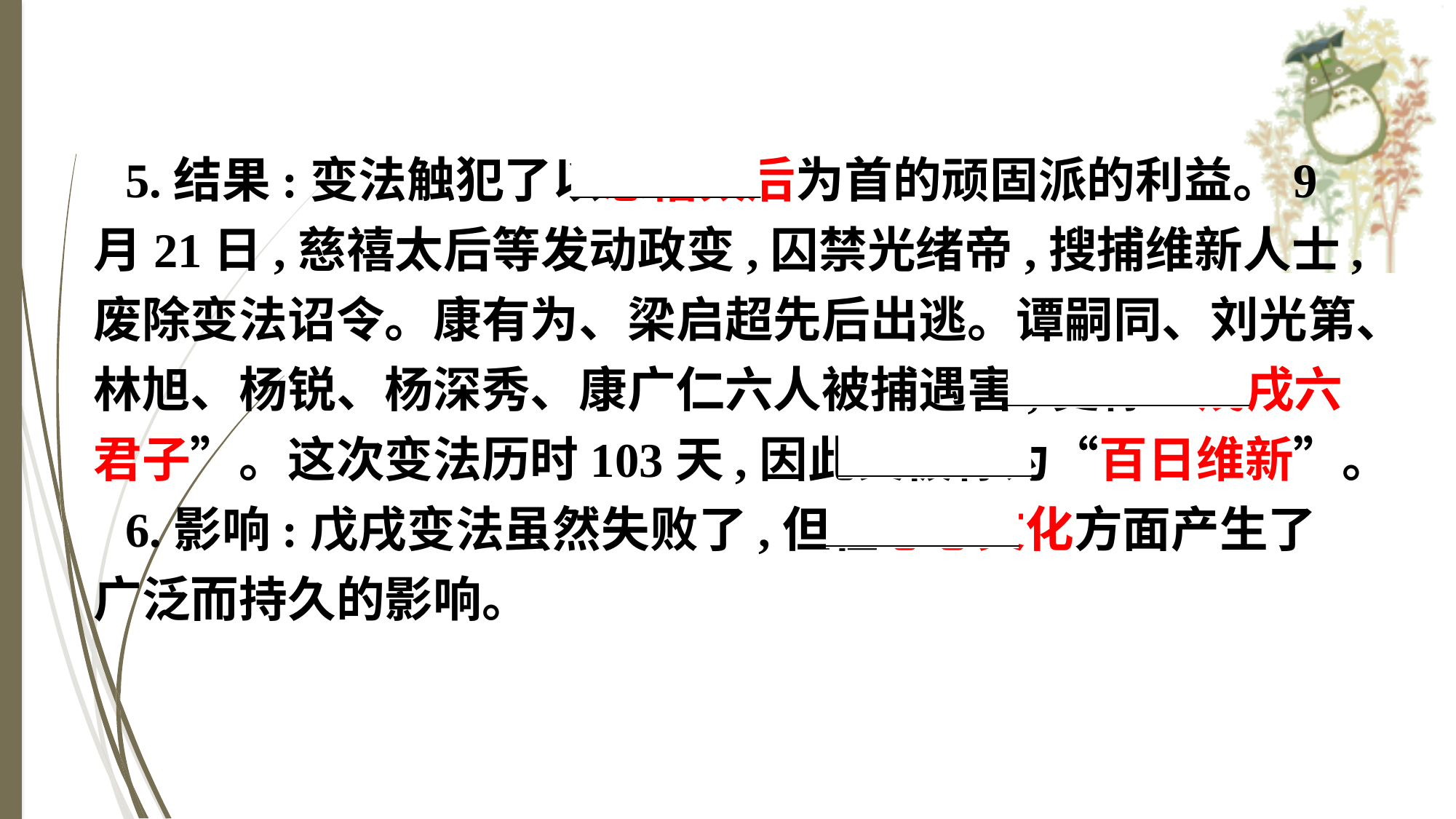

5.结果:变法触犯了以慈禧太后为首的顽固派的利益。9月21日,慈禧太后等发动政变,囚禁光绪帝,搜捕维新人士,废除变法诏令。康有为、梁启超先后出逃。谭嗣同、刘光第、林旭、杨锐、杨深秀、康广仁六人被捕遇害,史称“戊戌六君子”。这次变法历时103天,因此又被称为“百日维新”。
6.影响:戊戌变法虽然失败了,但在思想文化方面产生了广泛而持久的影响。